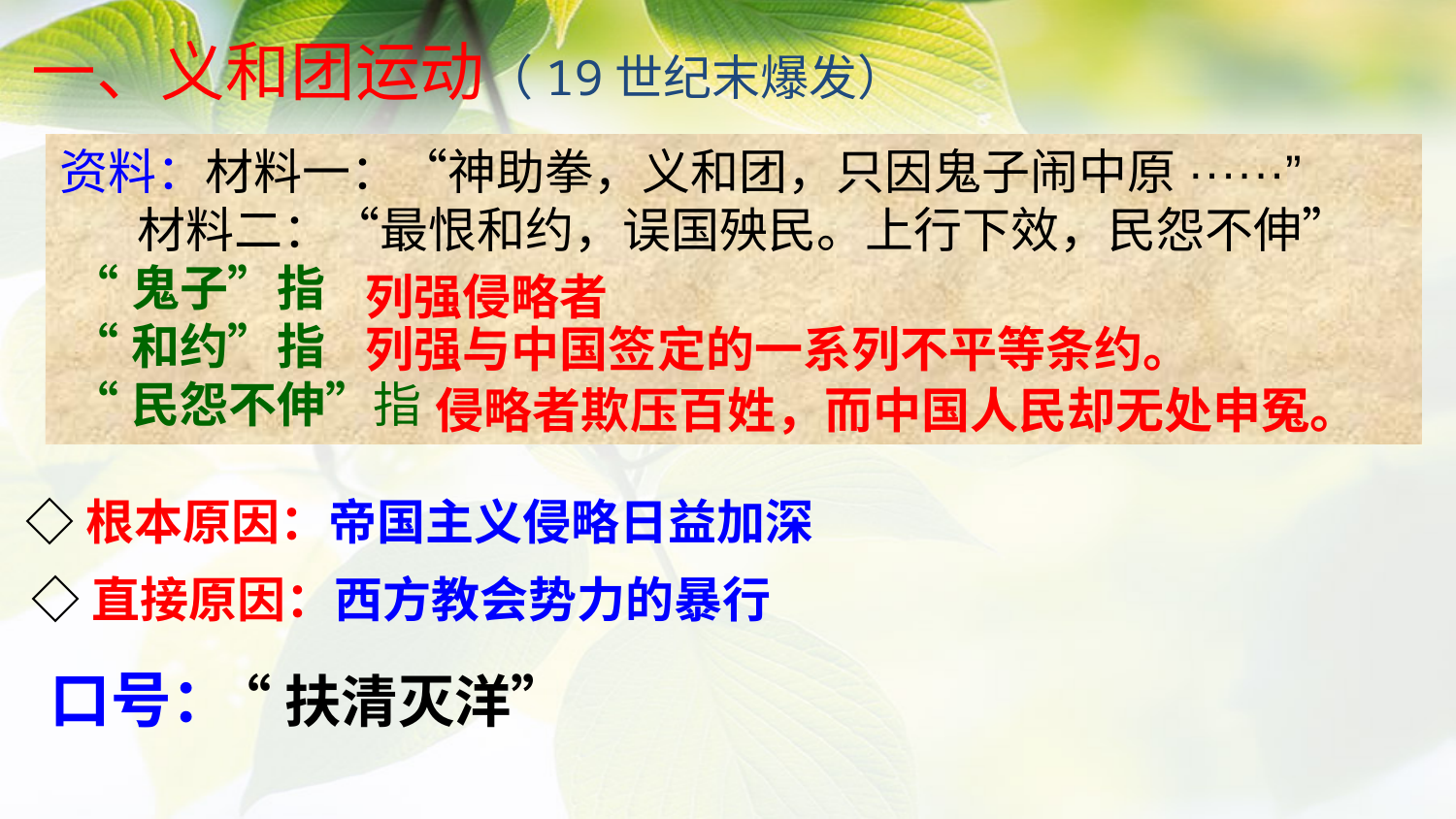

一、义和团运动（19世纪末爆发）
资料：材料一：“神助拳，义和团，只因鬼子闹中原······”
      材料二：“最恨和约，误国殃民。上行下效，民怨不伸”
 “鬼子”指
 “和约”指
 “民怨不伸”指
列强侵略者
列强与中国签定的一系列不平等条约。
侵略者欺压百姓，而中国人民却无处申冤。
◇根本原因：帝国主义侵略日益加深
◇直接原因：西方教会势力的暴行
口号：
“扶清灭洋”